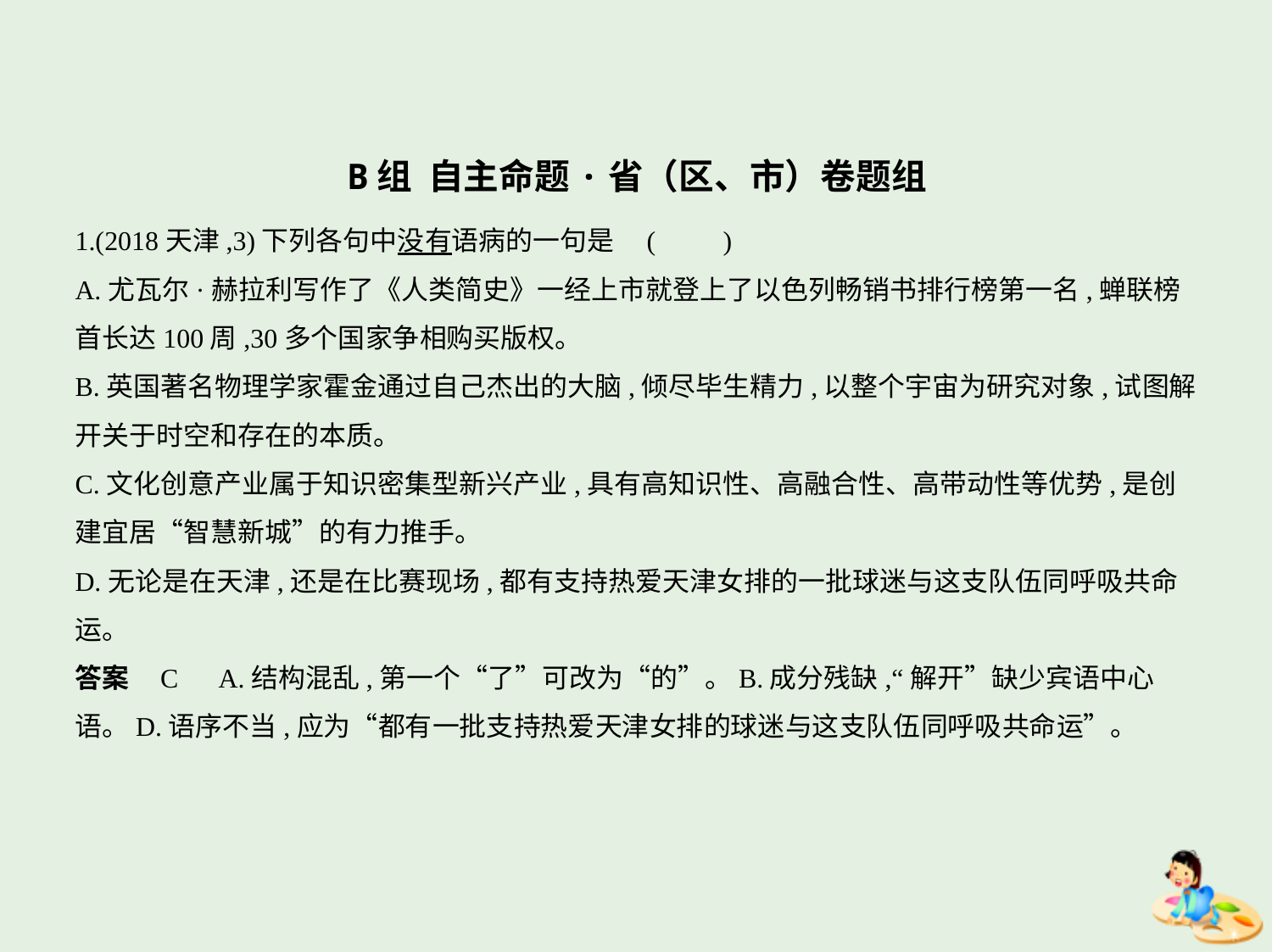

B组  自主命题·省（区、市）卷题组
1.(2018天津,3)下列各句中没有语病的一句是 (　　)
A.尤瓦尔·赫拉利写作了《人类简史》一经上市就登上了以色列畅销书排行榜第一名,蝉联榜
首长达100周,30多个国家争相购买版权。
B.英国著名物理学家霍金通过自己杰出的大脑,倾尽毕生精力,以整个宇宙为研究对象,试图解
开关于时空和存在的本质。
C.文化创意产业属于知识密集型新兴产业,具有高知识性、高融合性、高带动性等优势,是创
建宜居“智慧新城”的有力推手。
D.无论是在天津,还是在比赛现场,都有支持热爱天津女排的一批球迷与这支队伍同呼吸共命
运。
答案    C　A.结构混乱,第一个“了”可改为“的”。B.成分残缺,“解开”缺少宾语中心
语。D.语序不当,应为“都有一批支持热爱天津女排的球迷与这支队伍同呼吸共命运”。